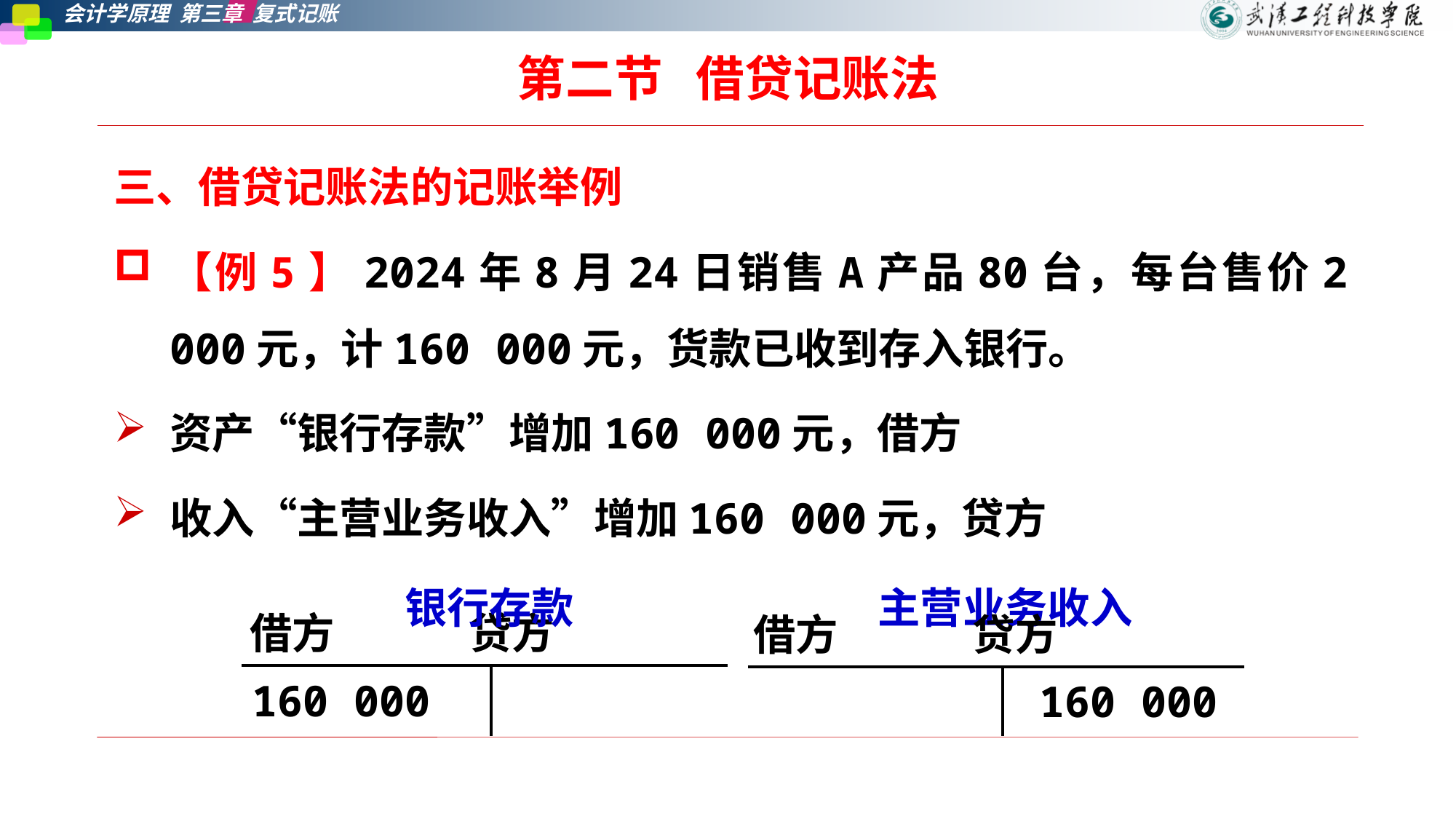

# 第二节   借贷记账法
三、借贷记账法的记账举例
【例5】2024年8月24日销售A产品80台，每台售价2 000元，计160 000元，货款已收到存入银行。
资产“银行存款”增加160 000元，借方
收入“主营业务收入”增加160 000元，贷方
银行存款
主营业务收入
借方              贷方
借方              贷方
| 160 000 |  |
| --- | --- |
|  | 160 000 |
| --- | --- |